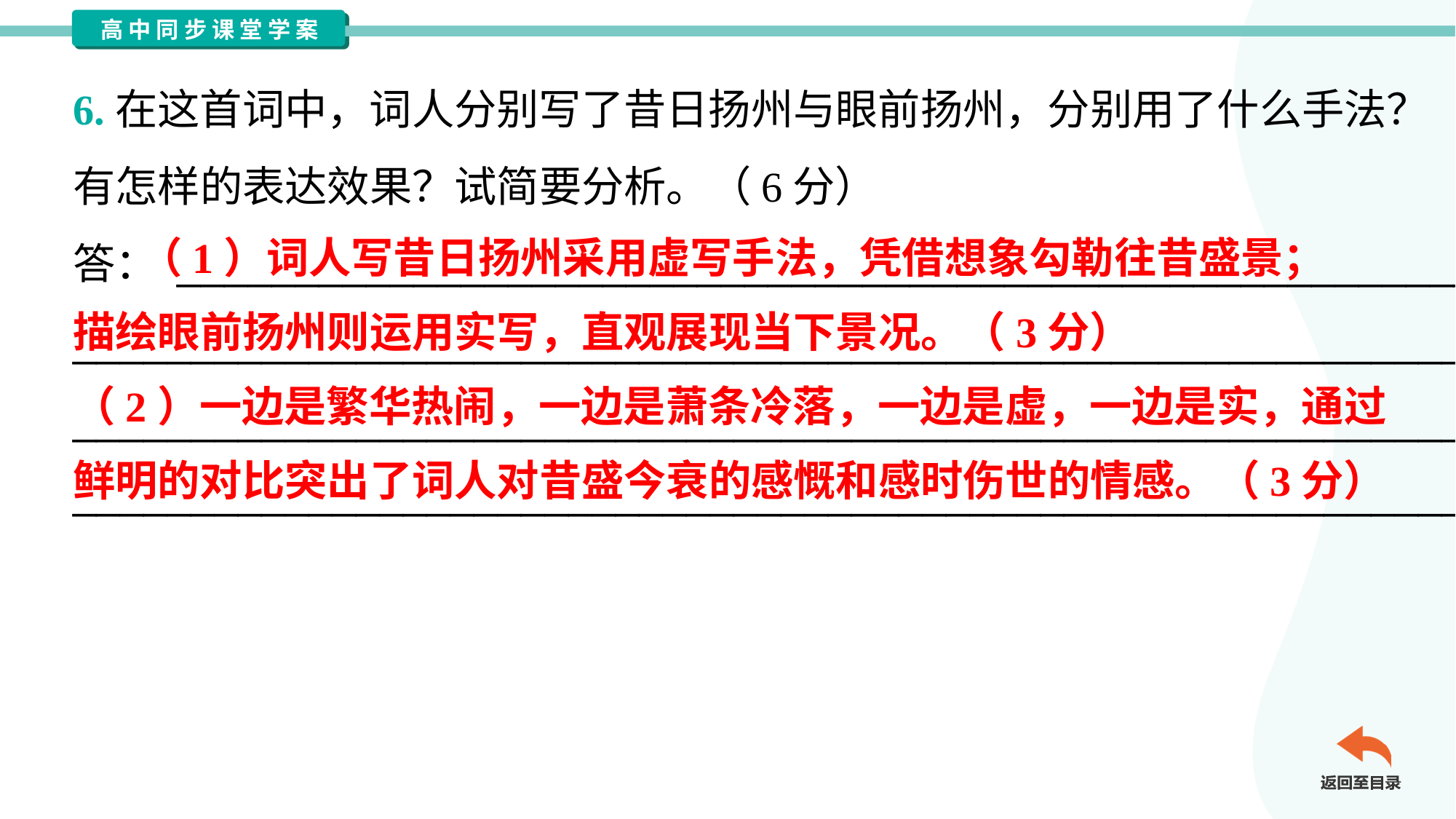

6.在这首词中，词人分别写了昔日扬州与眼前扬州，分别用了什么手法？
有怎样的表达效果？试简要分析。（6分）
答： ________________________________________________________
_____________________________________________________________
_____________________________________________________________
_____________________________________________________________
      （1）词人写昔日扬州采用虚写手法，凭借想象勾勒往昔盛景；
描绘眼前扬州则运用实写，直观展现当下景况。（3分）
（2）一边是繁华热闹，一边是萧条冷落，一边是虚，一边是实，通过
鲜明的对比突出了词人对昔盛今衰的感慨和感时伤世的情感。（3分）